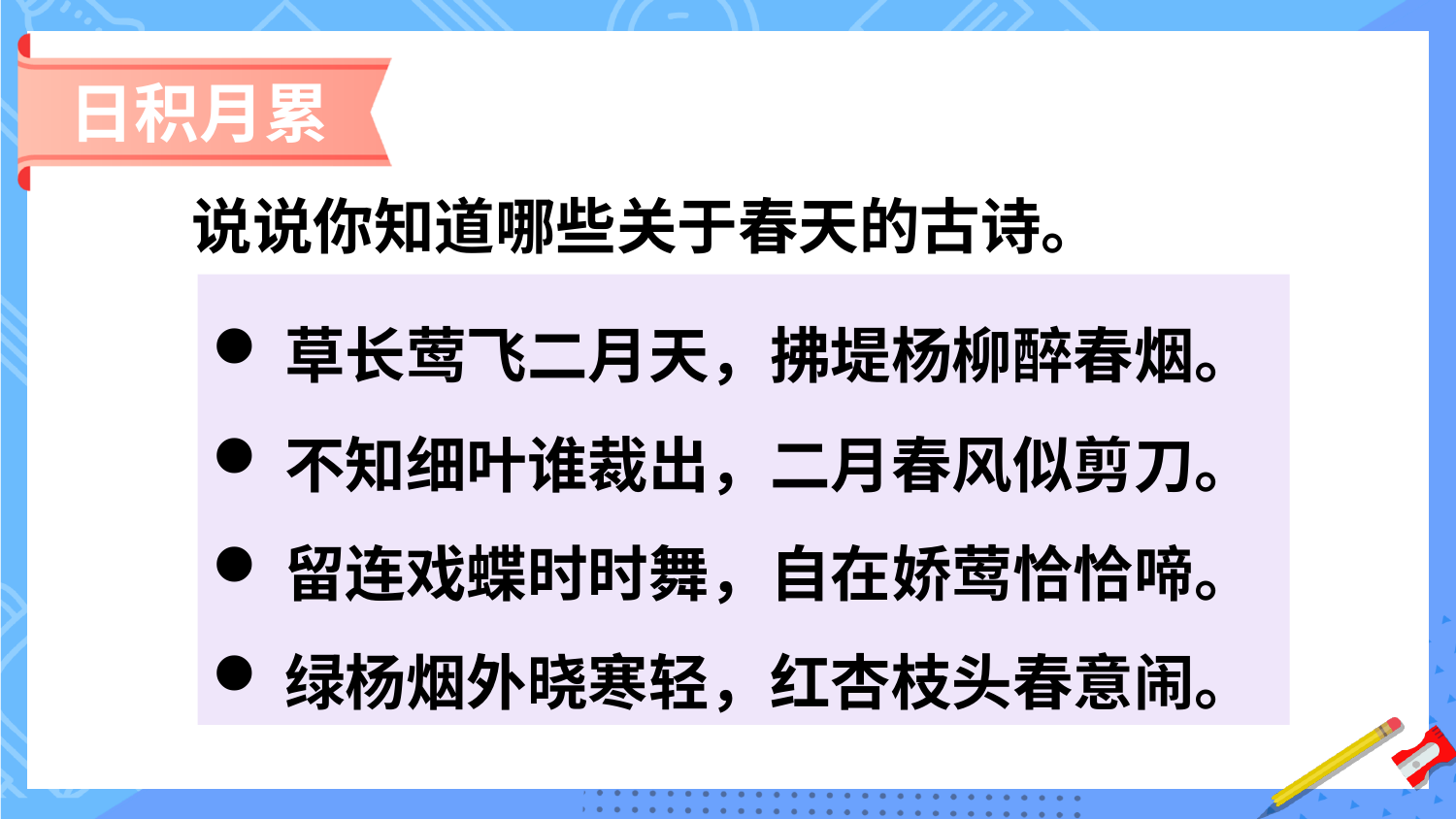

日积月累
说说你知道哪些关于春天的古诗。
草长莺飞二月天，拂堤杨柳醉春烟。
不知细叶谁裁出，二月春风似剪刀。
留连戏蝶时时舞，自在娇莺恰恰啼。
绿杨烟外晓寒轻，红杏枝头春意闹。